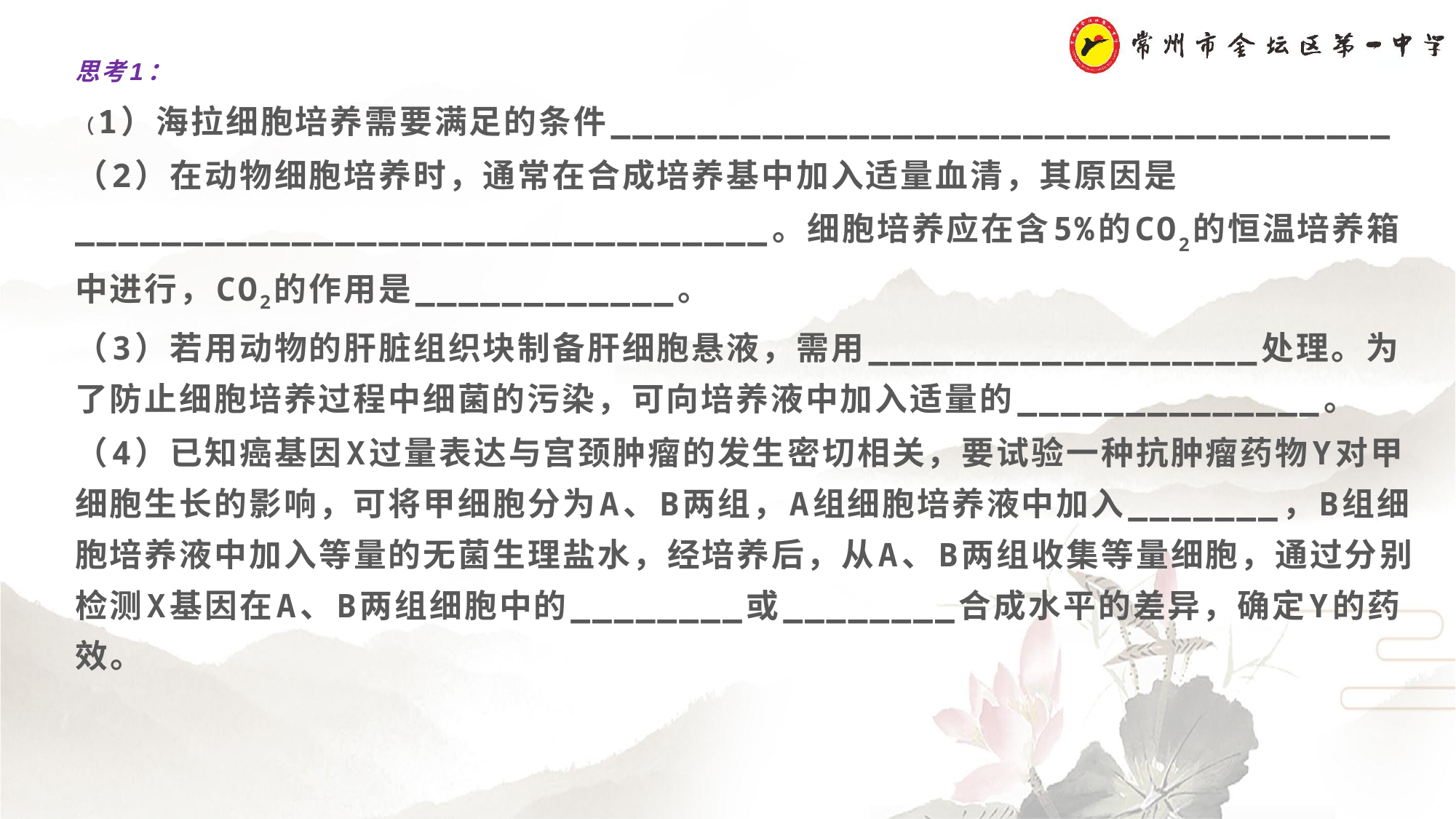

思考1：
（1）海拉细胞培养需要满足的条件____________________________________
（2）在动物细胞培养时，通常在合成培养基中加入适量血清，其原因是________________________________。细胞培养应在含5%的CO2的恒温培养箱中进行，CO2的作用是____________。
（3）若用动物的肝脏组织块制备肝细胞悬液，需用__________________处理。为了防止细胞培养过程中细菌的污染，可向培养液中加入适量的______________。
（4）已知癌基因X过量表达与宫颈肿瘤的发生密切相关，要试验一种抗肿瘤药物Y对甲细胞生长的影响，可将甲细胞分为A、B两组，A组细胞培养液中加入_______，B组细胞培养液中加入等量的无菌生理盐水，经培养后，从A、B两组收集等量细胞，通过分别检测X基因在A、B两组细胞中的________或________合成水平的差异，确定Y的药效。